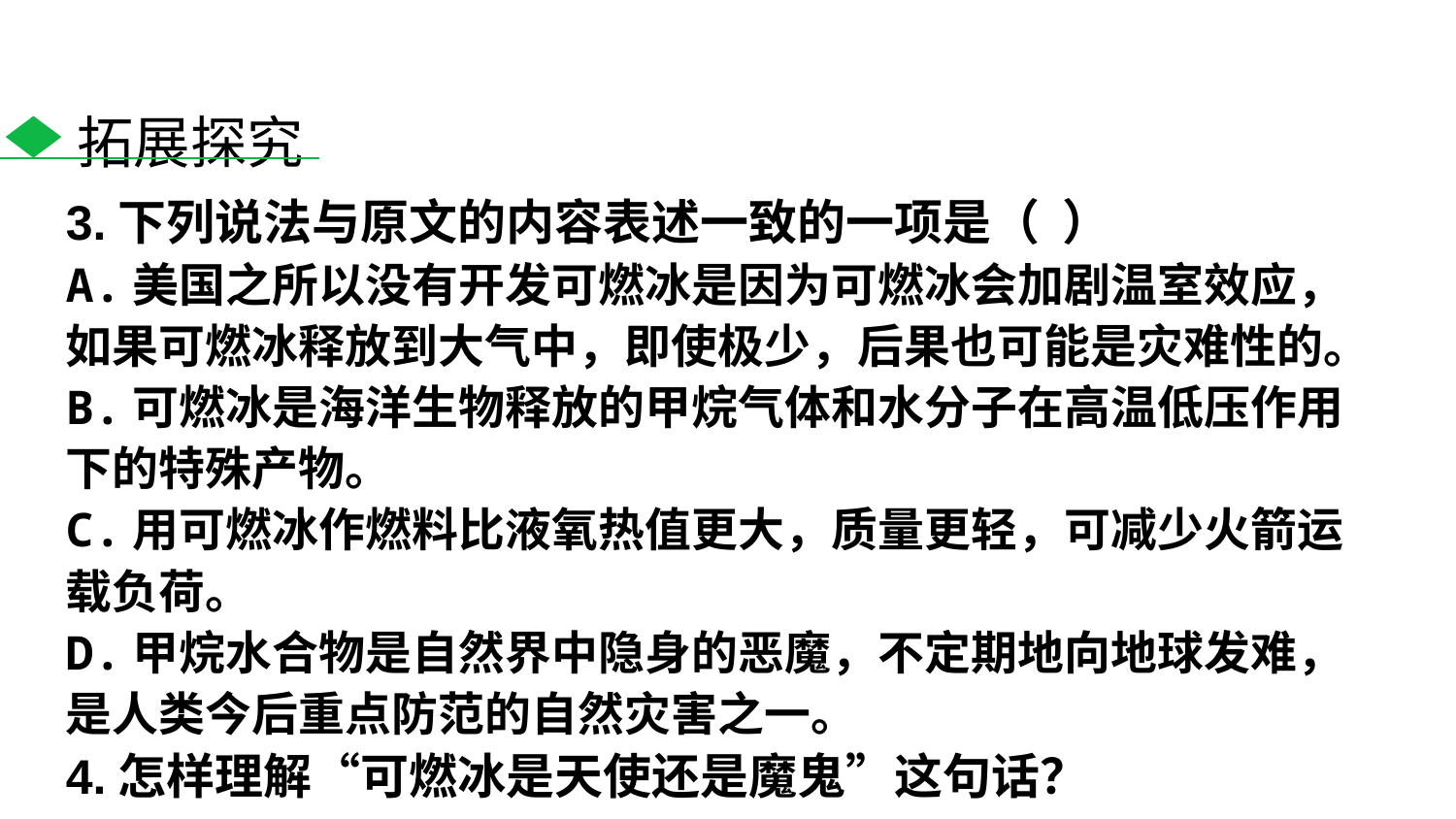

拓展探究

3.下列说法与原文的内容表述一致的一项是（  ）
A.美国之所以没有开发可燃冰是因为可燃冰会加剧温室效应，如果可燃冰释放到大气中，即使极少，后果也可能是灾难性的。
B.可燃冰是海洋生物释放的甲烷气体和水分子在高温低压作用下的特殊产物。
C.用可燃冰作燃料比液氧热值更大，质量更轻，可减少火箭运载负荷。
D.甲烷水合物是自然界中隐身的恶魔，不定期地向地球发难，是人类今后重点防范的自然灾害之一。
4.怎样理解“可燃冰是天使还是魔鬼”这句话？